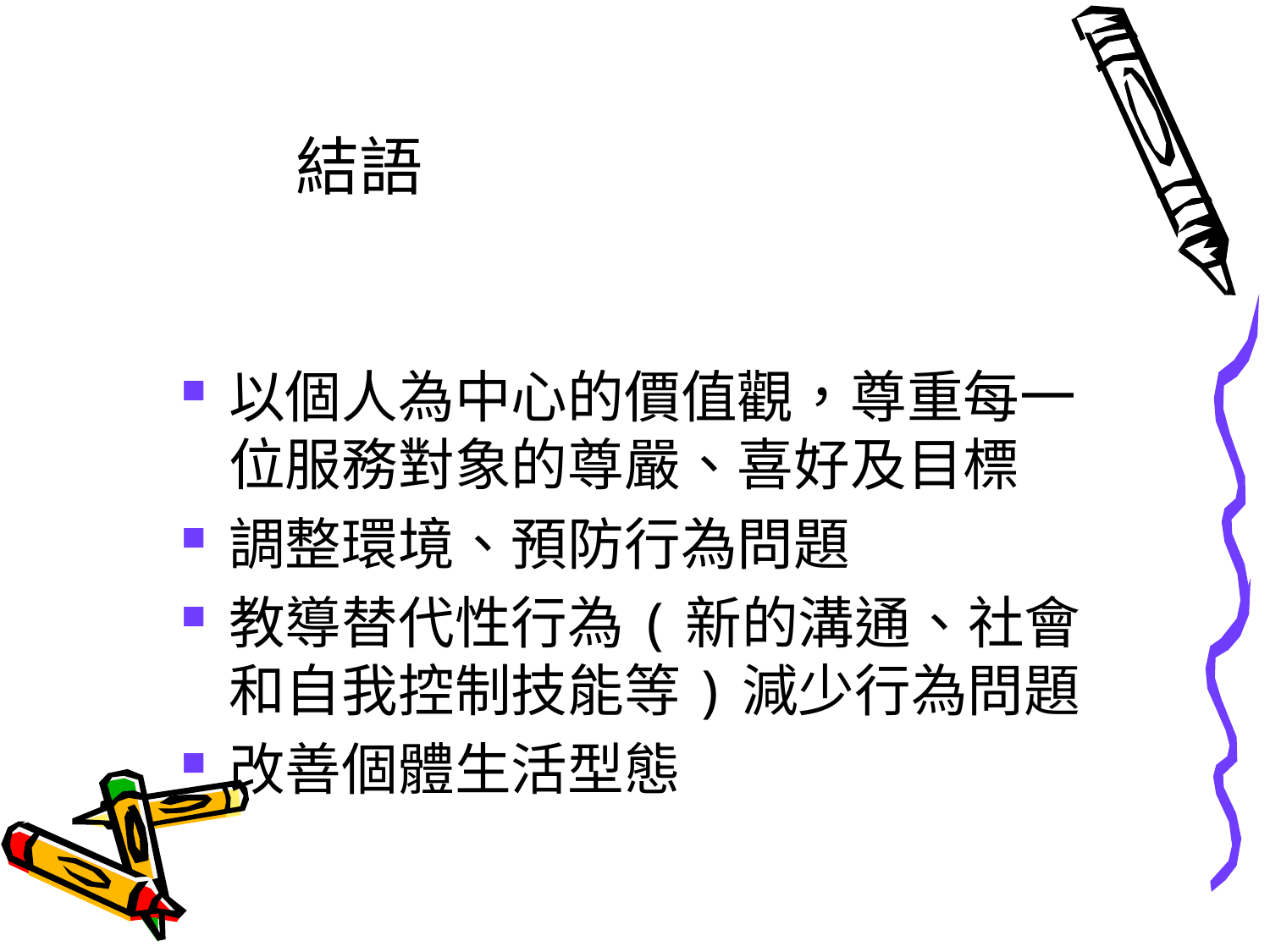

結語

以個人為中心的價值觀，尊重每一位服務對象的尊嚴、喜好及目標
調整環境、預防行為問題
教導替代性行為(新的溝通、社會和自我控制技能等)減少行為問題
改善個體生活型態

|  |
| --- |